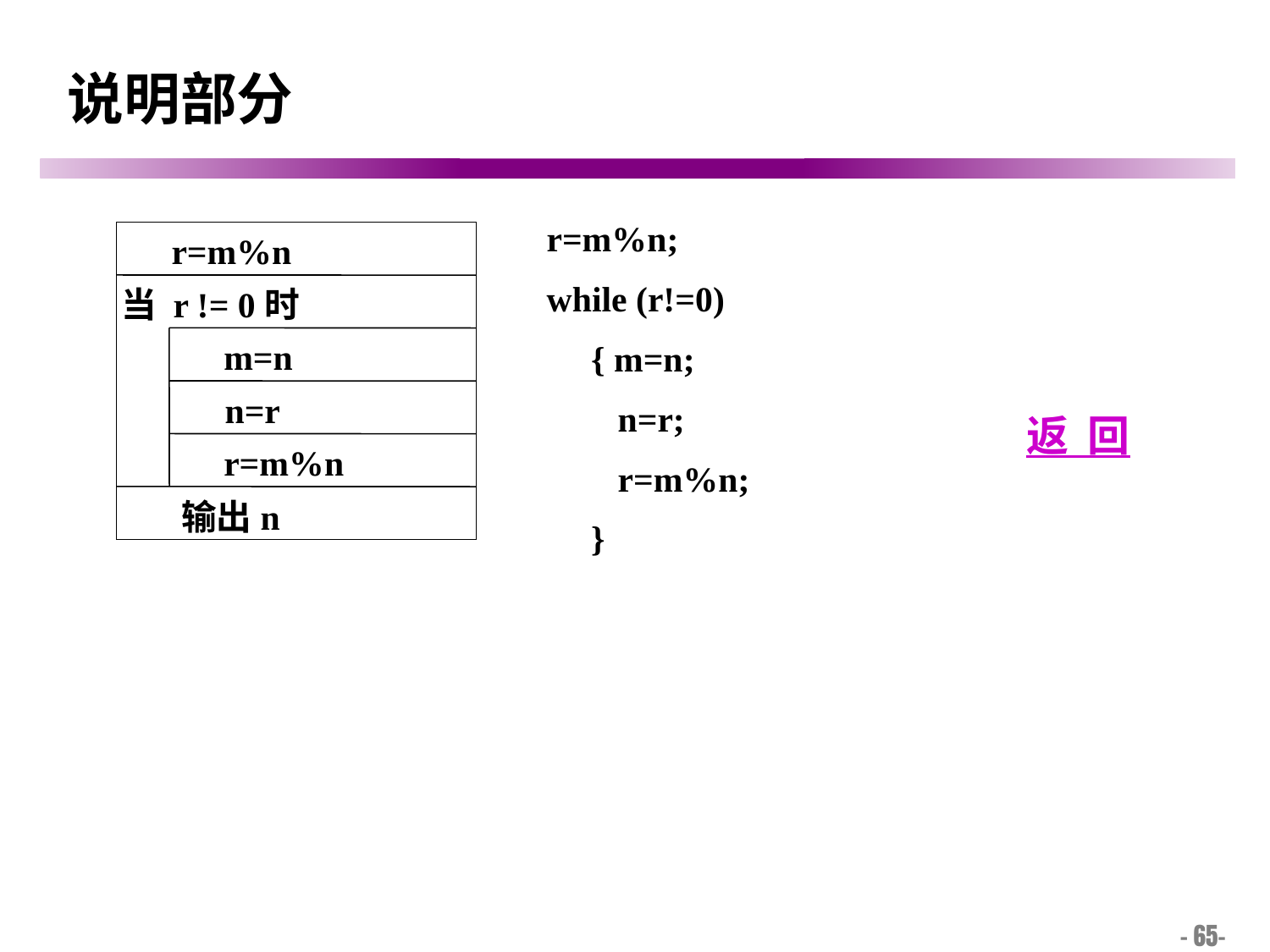

# 说明部分
  r=m%n;
  while (r!=0)
       { m=n;
          n=r;
          r=m%n;
       }

r=m%n
当 r != 0时
m=n
n=r
r=m%n
输出n
返  回
 - 65-